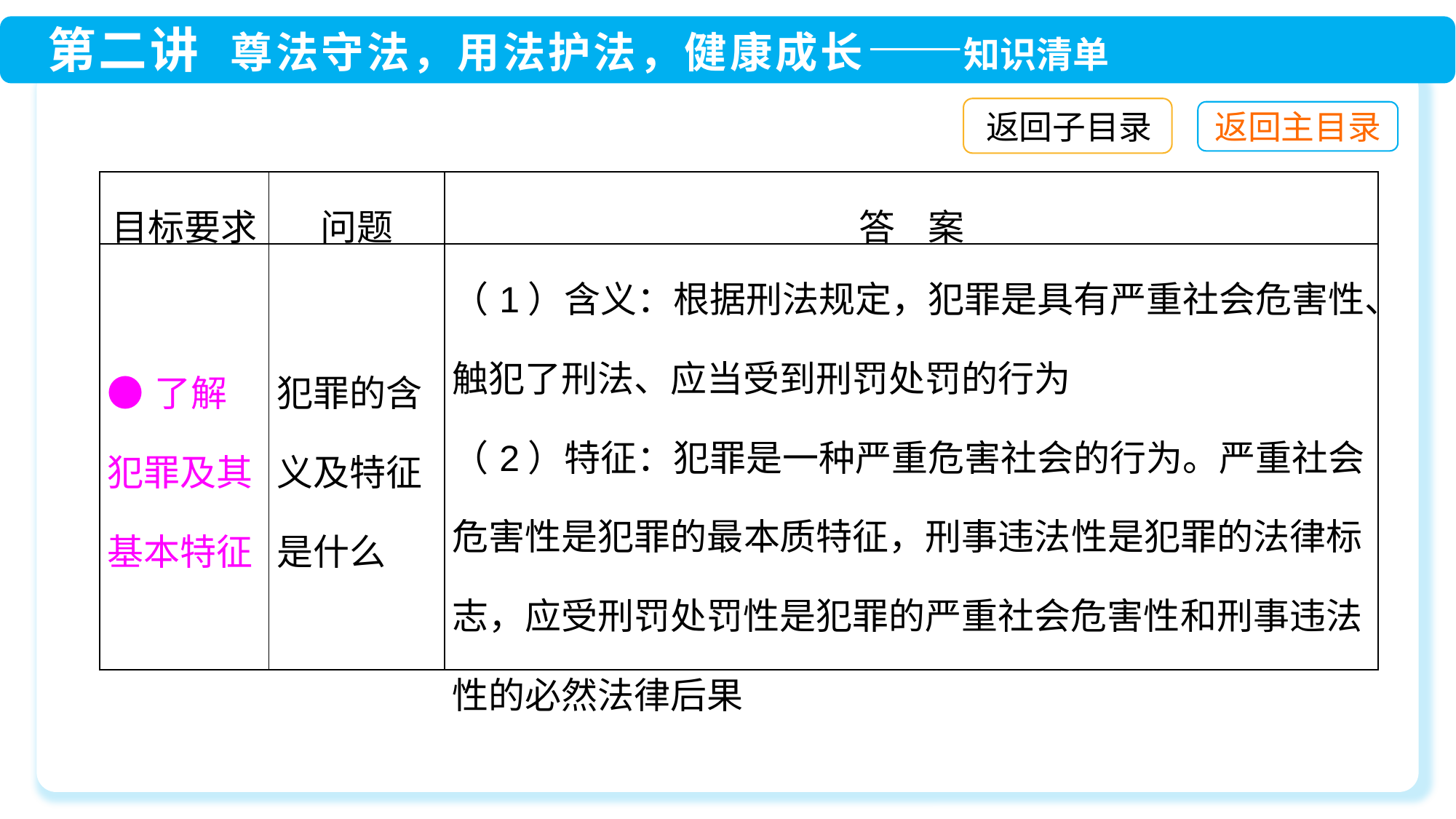

返回子目录
| 目标要求 | 问题 | 答 案 |
| --- | --- | --- |
| ●了解犯罪及其基本特征 | 犯罪的含义及特征是什么 | （1）含义：根据刑法规定，犯罪是具有严重社会危害性、触犯了刑法、应当受到刑罚处罚的行为 （2）特征：犯罪是一种严重危害社会的行为。严重社会危害性是犯罪的最本质特征，刑事违法性是犯罪的法律标志，应受刑罚处罚性是犯罪的严重社会危害性和刑事违法性的必然法律后果 |